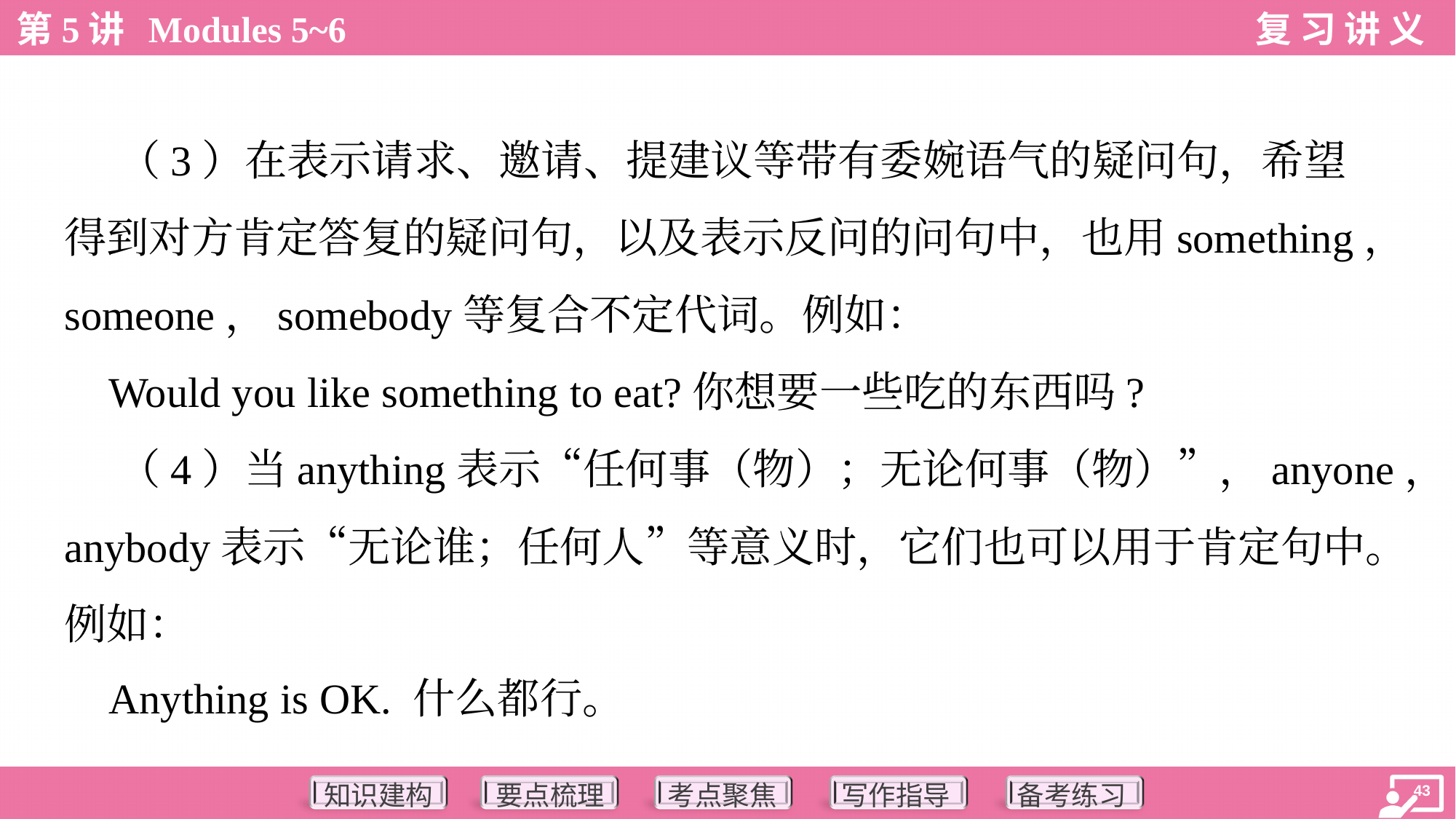

（3）在表示请求、邀请、提建议等带有委婉语气的疑问句，希望
得到对方肯定答复的疑问句，以及表示反问的问句中，也用something，
someone，somebody等复合不定代词。例如：
    Would you like something to eat?你想要一些吃的东西吗?
    （4）当anything表示“任何事（物）；无论何事（物）”，anyone，
anybody表示“无论谁；任何人”等意义时，它们也可以用于肯定句中。
例如：
    Anything is OK. 什么都行。